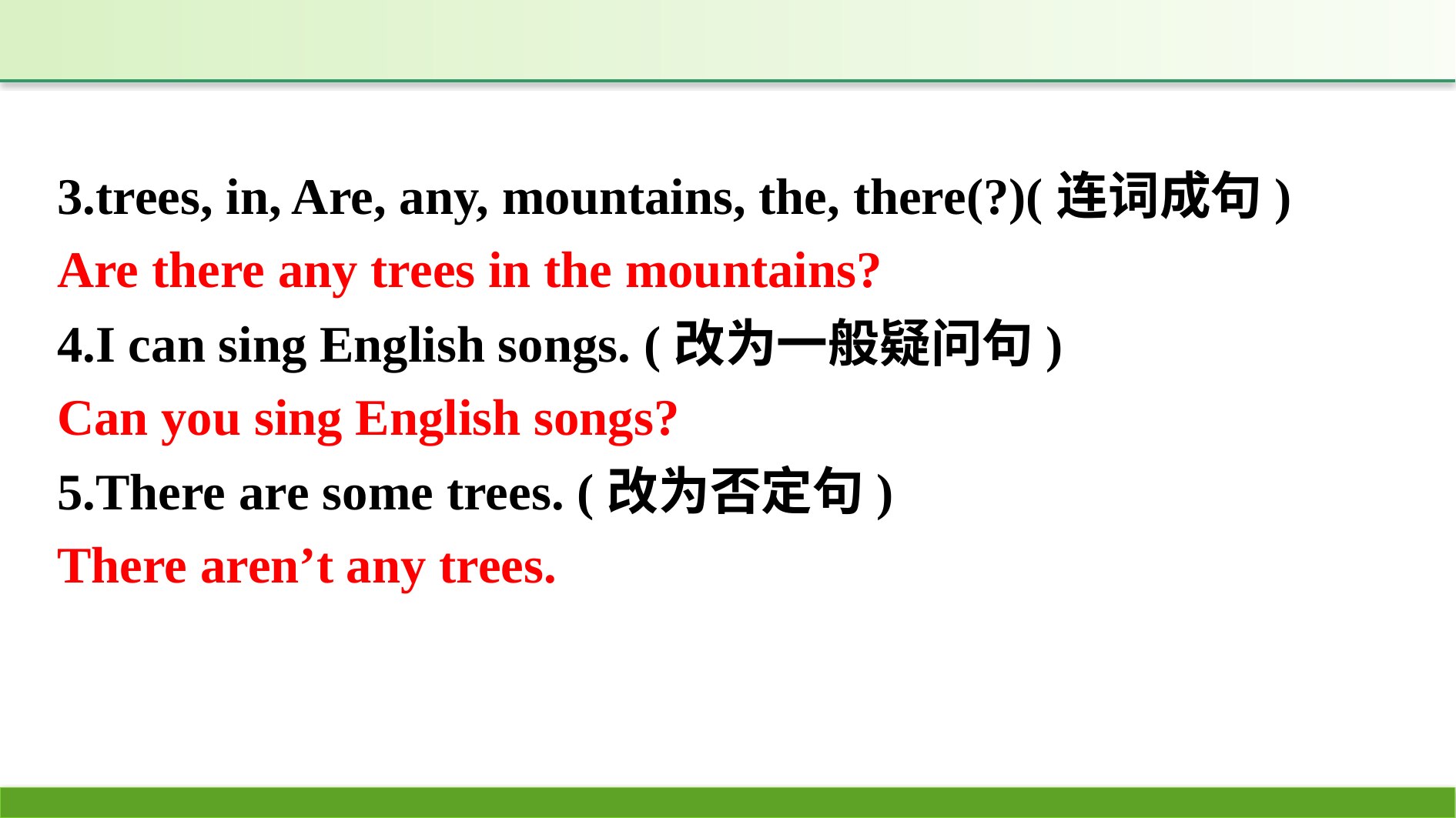

3.trees, in, Are, any, mountains, the, there(?)(连词成句)

4.I can sing English songs. (改为一般疑问句)

5.There are some trees. (改为否定句)
Are there any trees in the mountains?

Can you sing English songs?

There aren’t any trees.